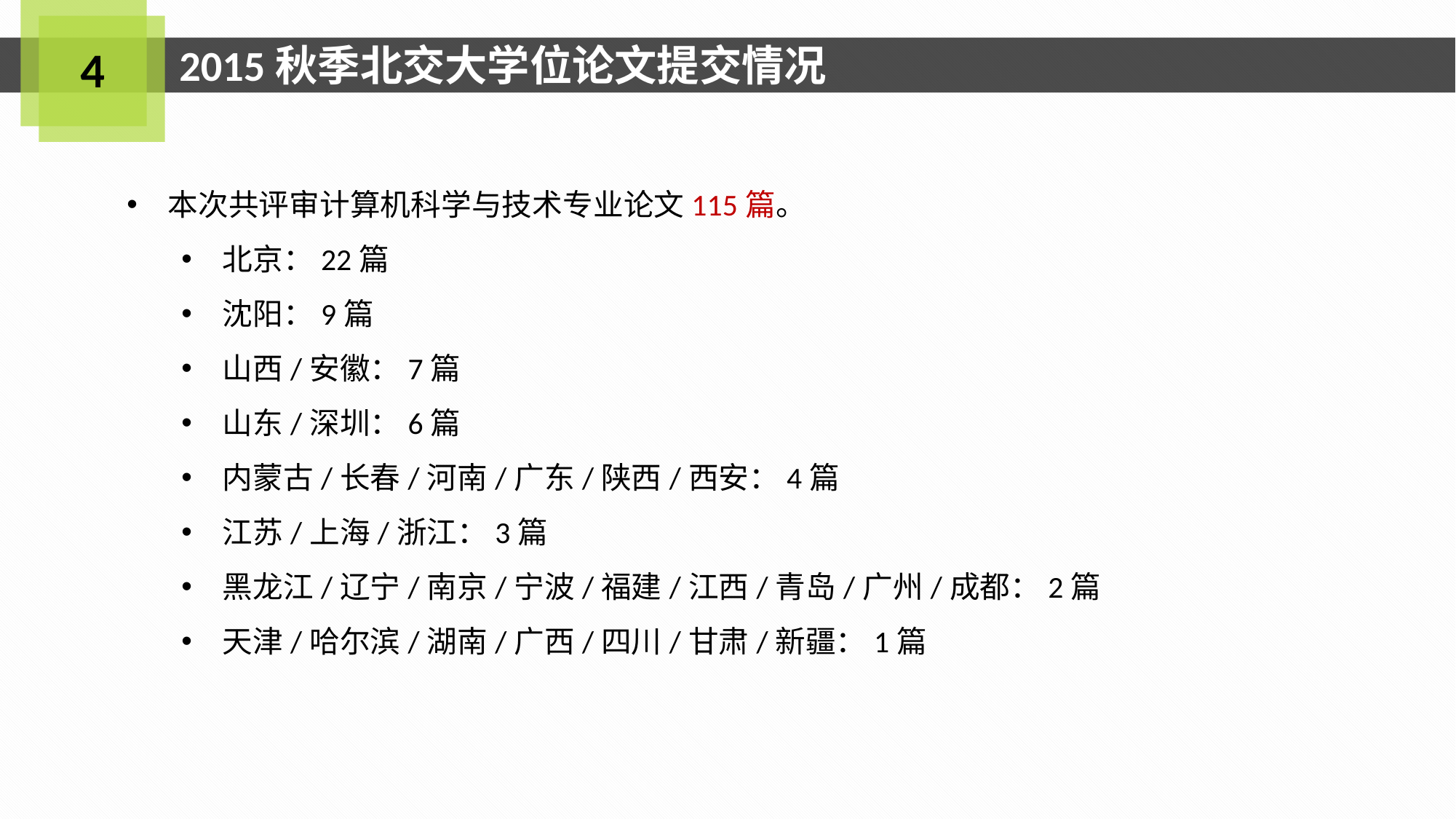

2015秋季北交大学位论文提交情况
4

本次共评审计算机科学与技术专业论文115篇。
北京：22篇
沈阳：9篇
山西/安徽：7篇
山东/深圳：6篇
内蒙古/长春/河南/广东/陕西/西安：4篇
江苏/上海/浙江：3篇
黑龙江/辽宁/南京/宁波/福建/江西/青岛/广州/成都：2篇
天津/哈尔滨/湖南/广西/四川/甘肃/新疆：1篇